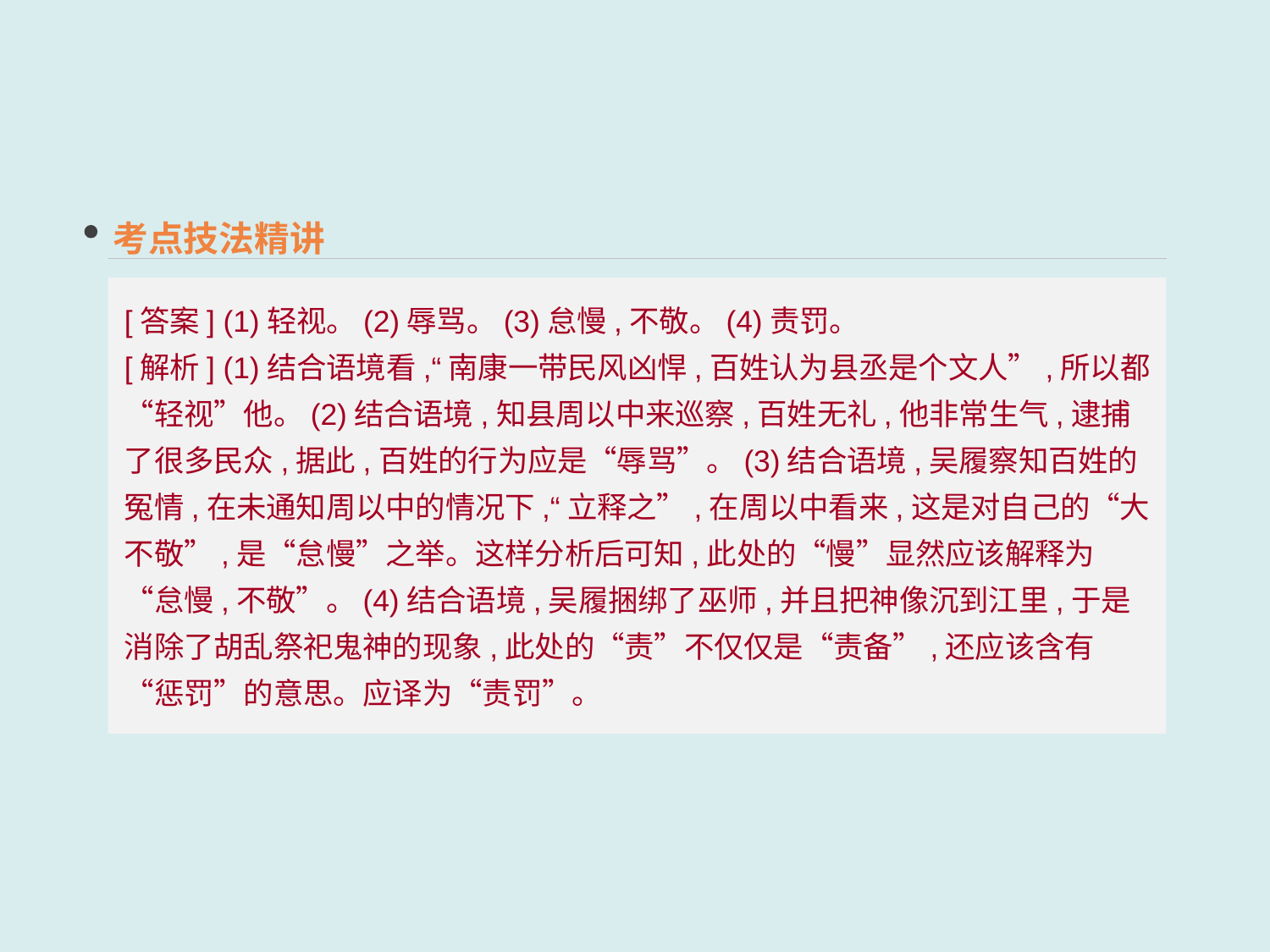

考点技法精讲

[答案] (1)轻视。(2)辱骂。(3)怠慢,不敬。(4)责罚。
[解析] (1)结合语境看,“南康一带民风凶悍,百姓认为县丞是个文人”,所以都“轻视”他。(2)结合语境,知县周以中来巡察,百姓无礼,他非常生气,逮捕了很多民众,据此,百姓的行为应是“辱骂”。(3)结合语境,吴履察知百姓的冤情,在未通知周以中的情况下,“立释之”,在周以中看来,这是对自己的“大不敬”,是“怠慢”之举。这样分析后可知,此处的“慢”显然应该解释为“怠慢,不敬”。(4)结合语境,吴履捆绑了巫师,并且把神像沉到江里,于是消除了胡乱祭祀鬼神的现象,此处的“责”不仅仅是“责备”,还应该含有“惩罚”的意思。应译为“责罚”。